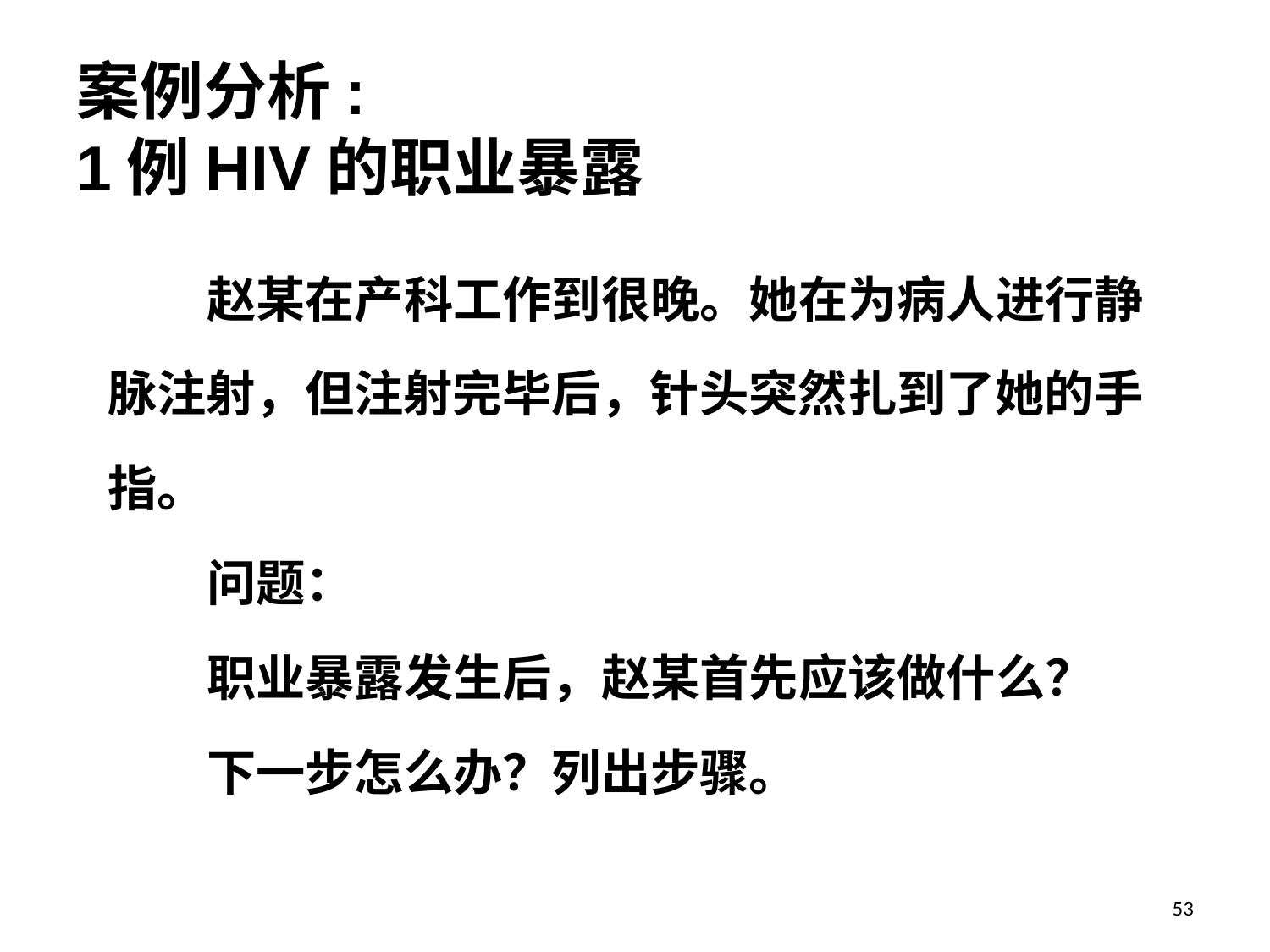

案例分析:
1例HIV的职业暴露
赵某在产科工作到很晚。她在为病人进行静脉注射，但注射完毕后，针头突然扎到了她的手指。
问题：
职业暴露发生后，赵某首先应该做什么？
下一步怎么办？列出步骤。
53